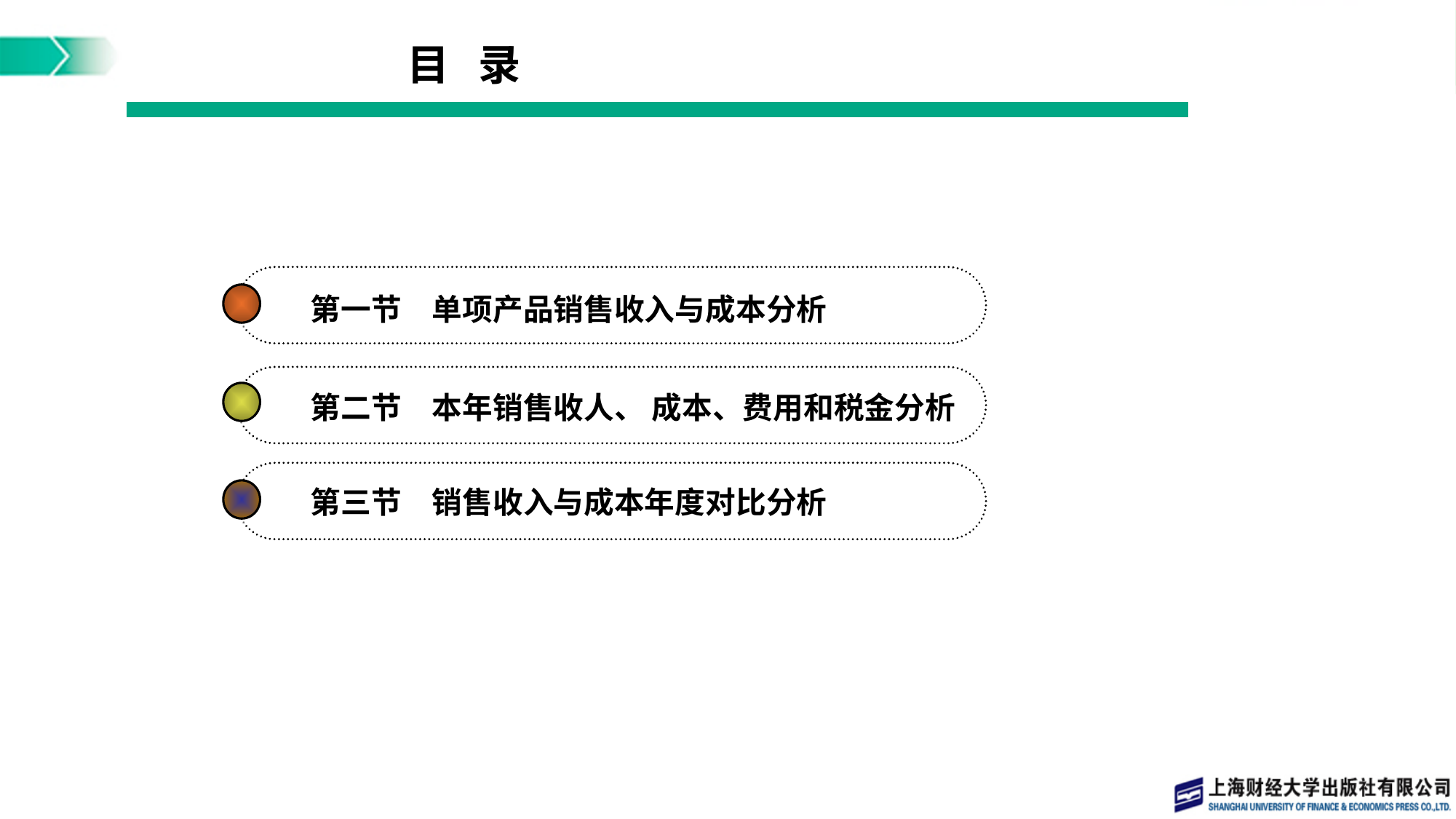

目   录

第一节　单项产品销售收入与成本分析

第二节　本年销售收人、 成本、费用和税金分析

第三节　销售收入与成本年度对比分析